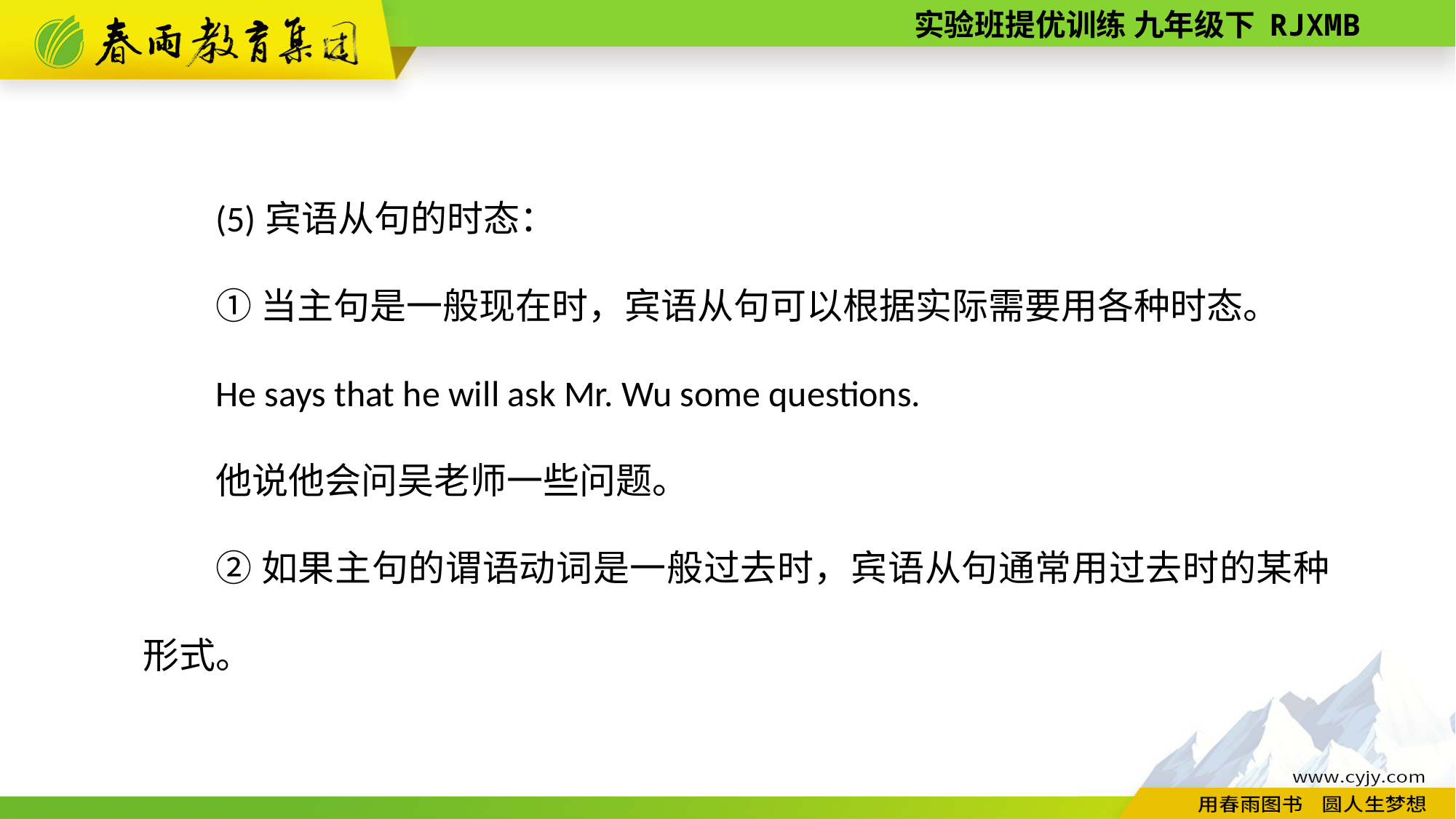

(5)宾语从句的时态：
①当主句是一般现在时，宾语从句可以根据实际需要用各种时态。
He says that he will ask Mr. Wu some questions.
他说他会问吴老师一些问题。
②如果主句的谓语动词是一般过去时，宾语从句通常用过去时的某种形式。